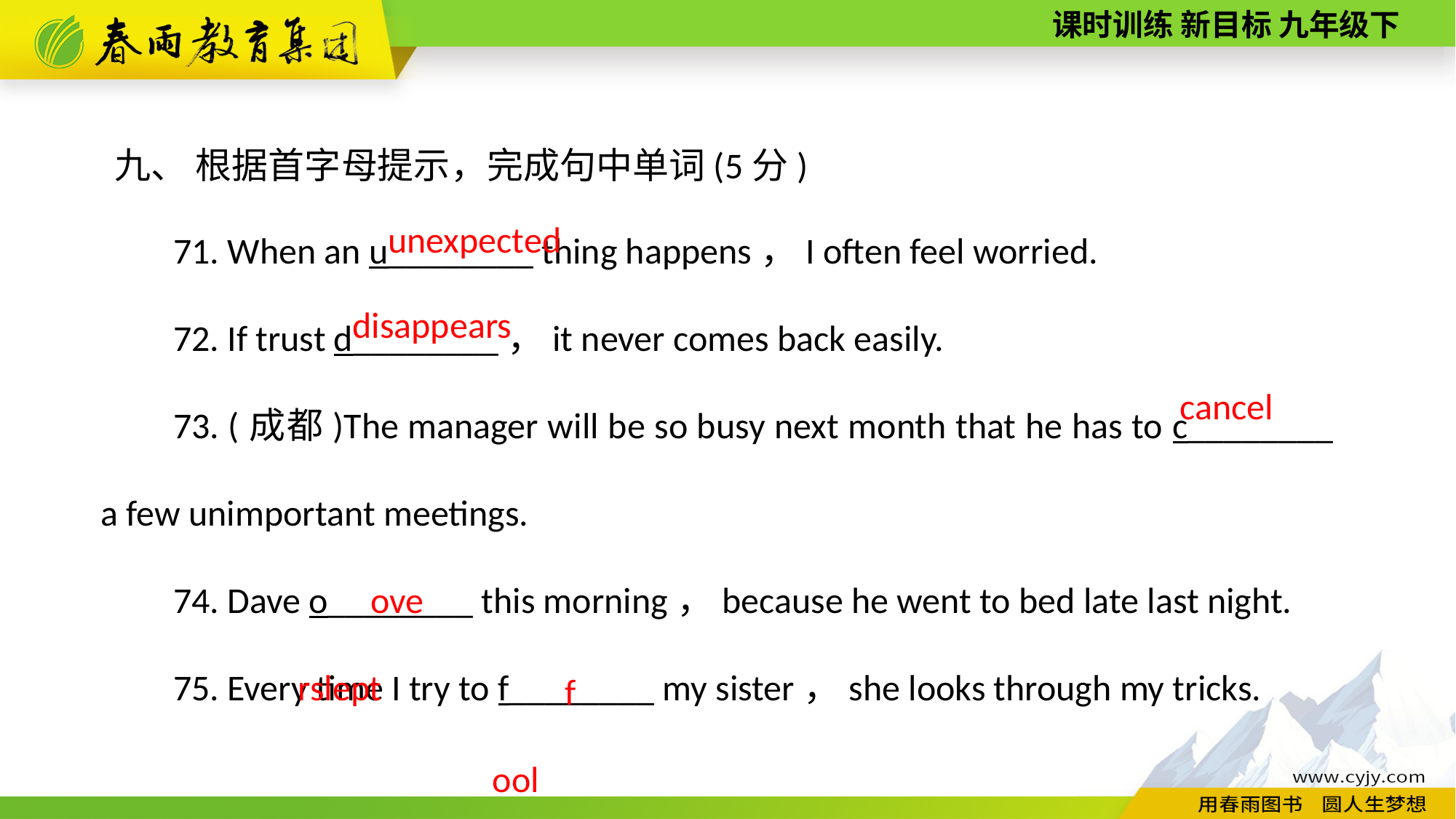

九、 根据首字母提示，完成句中单词(5分)
71. When an u________ thing happens，I often feel worried.
72. If trust d________，it never comes back easily.
73. (成都)The manager will be so busy next month that he has to c________ a few unimportant meetings.
74. Dave o________ this morning，because he went to bed late last night.
75. Every time I try to f________ my sister，she looks through my tricks.
unexpected
disappears
cancel
overslept
fool